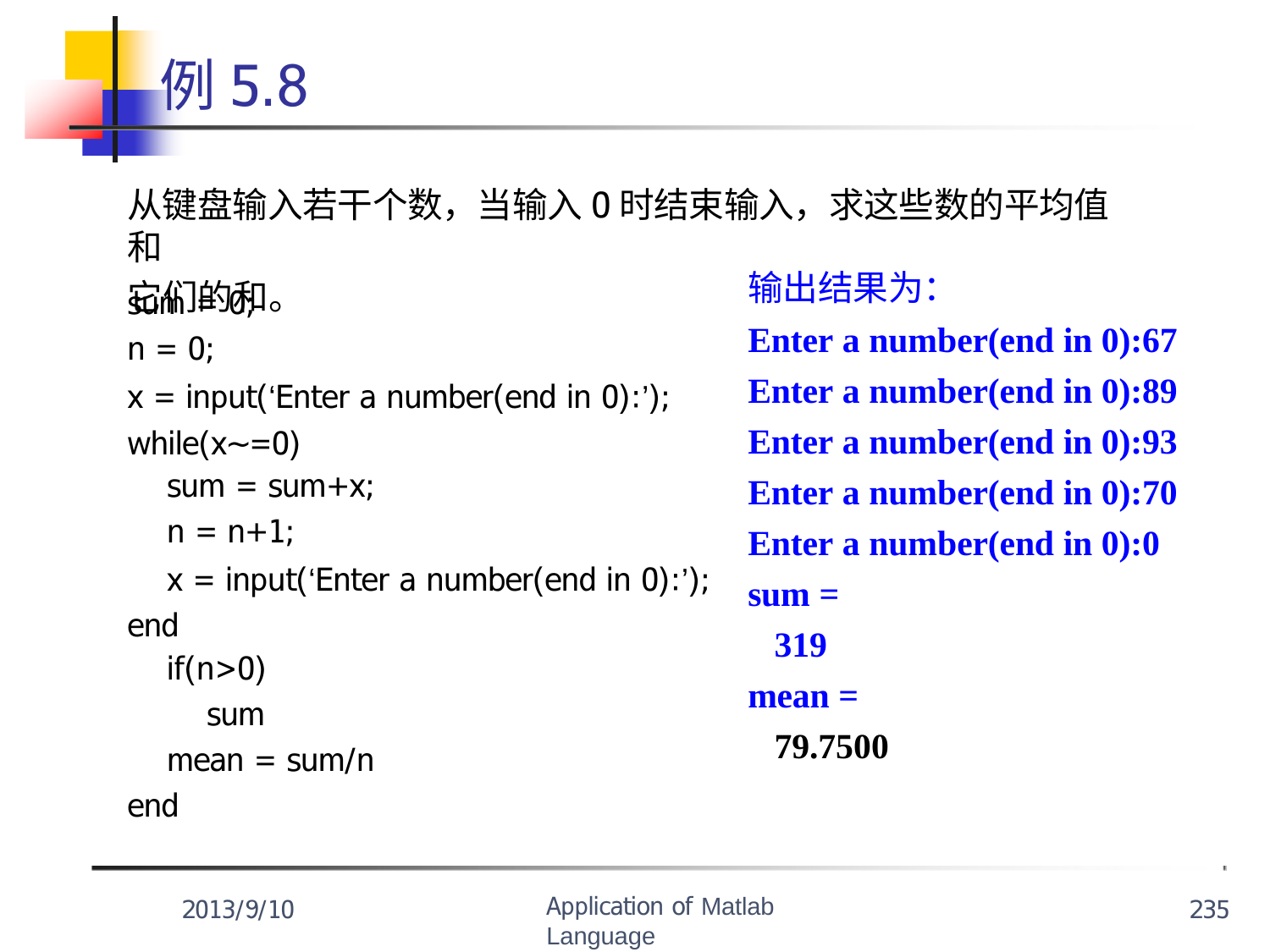

# 例5.8
从键盘输入若干个数，当输入0时结束输入，求这些数的平均值和
它们的和。
输出结果为：
Enter a number(end in 0):67 Enter a number(end in 0):89 Enter a number(end in 0):93 Enter a number(end in 0):70 Enter a number(end in 0):0 sum =
319
mean =
79.7500
sum = 0;
n = 0;
x = input(‘Enter a number(end in 0):’); while(x~=0)
sum = sum+x;
n = n+1;
x = input(‘Enter a number(end in 0):’); end
if(n>0)
sum
mean = sum/n end
Application of Matlab Language
2013/9/10
235